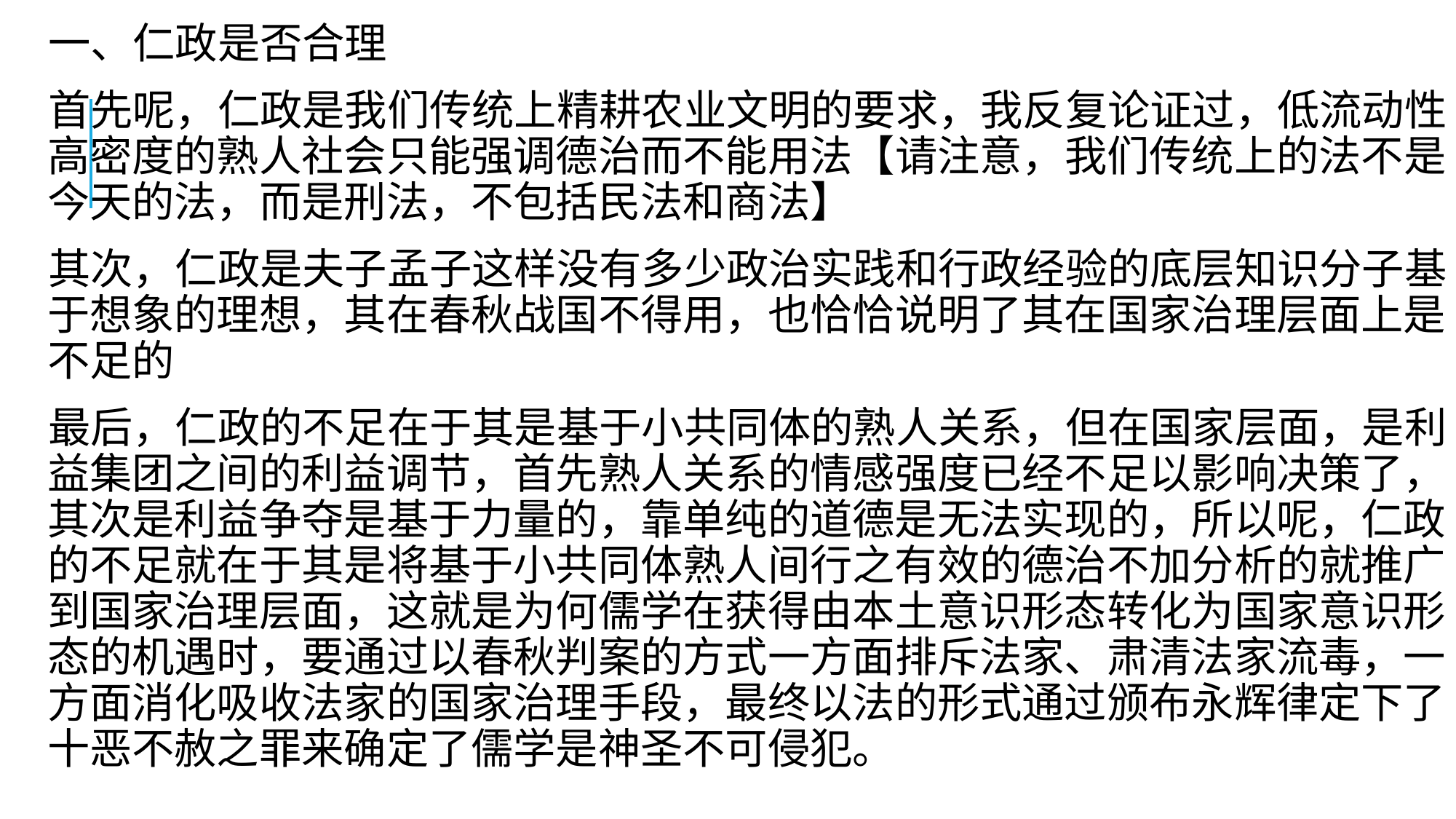

一、仁政是否合理
首先呢，仁政是我们传统上精耕农业文明的要求，我反复论证过，低流动性高密度的熟人社会只能强调德治而不能用法【请注意，我们传统上的法不是今天的法，而是刑法，不包括民法和商法】
其次，仁政是夫子孟子这样没有多少政治实践和行政经验的底层知识分子基于想象的理想，其在春秋战国不得用，也恰恰说明了其在国家治理层面上是不足的
最后，仁政的不足在于其是基于小共同体的熟人关系，但在国家层面，是利益集团之间的利益调节，首先熟人关系的情感强度已经不足以影响决策了，其次是利益争夺是基于力量的，靠单纯的道德是无法实现的，所以呢，仁政的不足就在于其是将基于小共同体熟人间行之有效的德治不加分析的就推广到国家治理层面，这就是为何儒学在获得由本土意识形态转化为国家意识形态的机遇时，要通过以春秋判案的方式一方面排斥法家、肃清法家流毒，一方面消化吸收法家的国家治理手段，最终以法的形式通过颁布永辉律定下了十恶不赦之罪来确定了儒学是神圣不可侵犯。